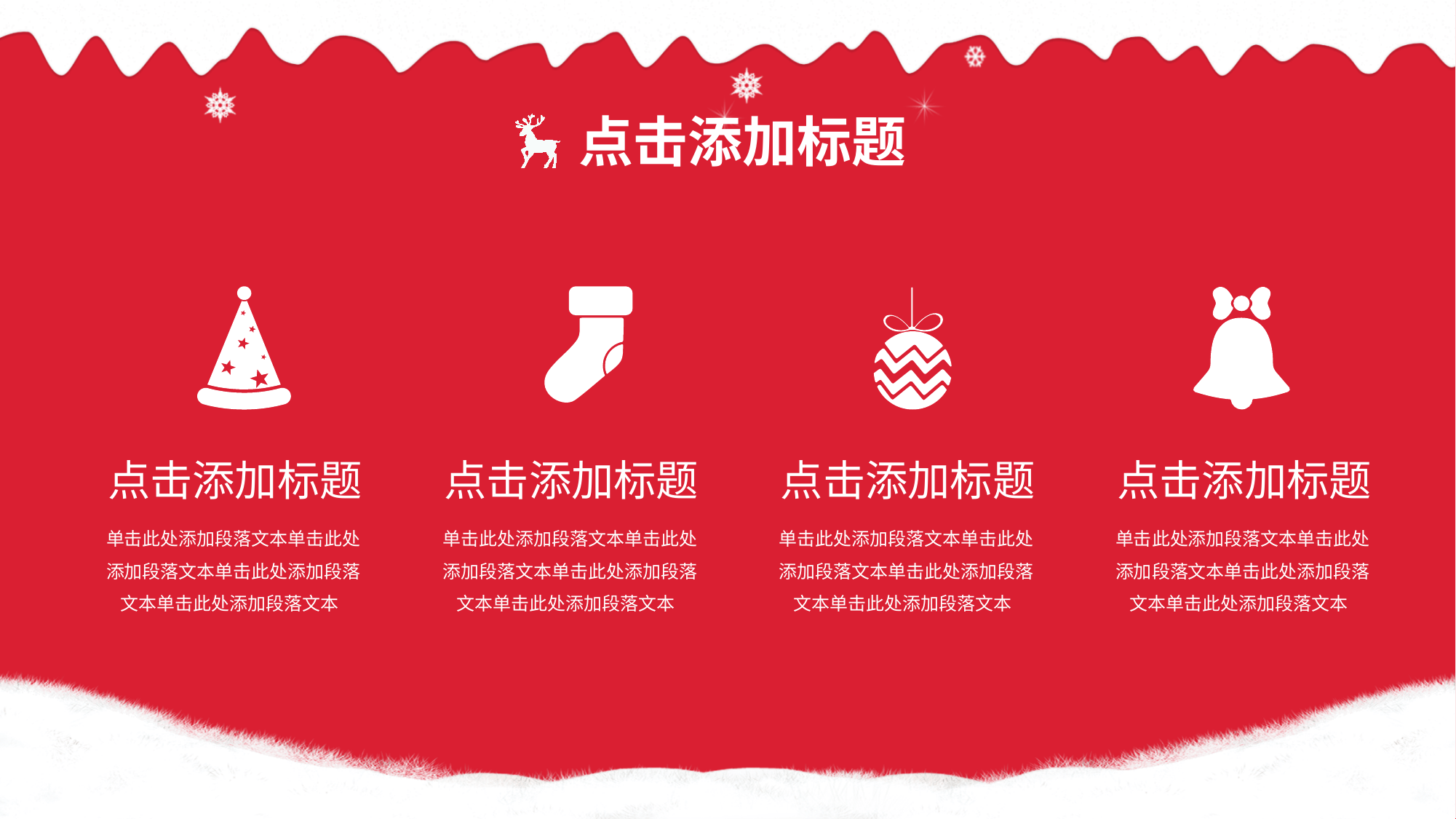

点击添加标题

点击添加标题
单击此处添加段落文本单击此处添加段落文本单击此处添加段落文本单击此处添加段落文本
点击添加标题
单击此处添加段落文本单击此处添加段落文本单击此处添加段落文本单击此处添加段落文本
点击添加标题
单击此处添加段落文本单击此处添加段落文本单击此处添加段落文本单击此处添加段落文本
点击添加标题
单击此处添加段落文本单击此处添加段落文本单击此处添加段落文本单击此处添加段落文本